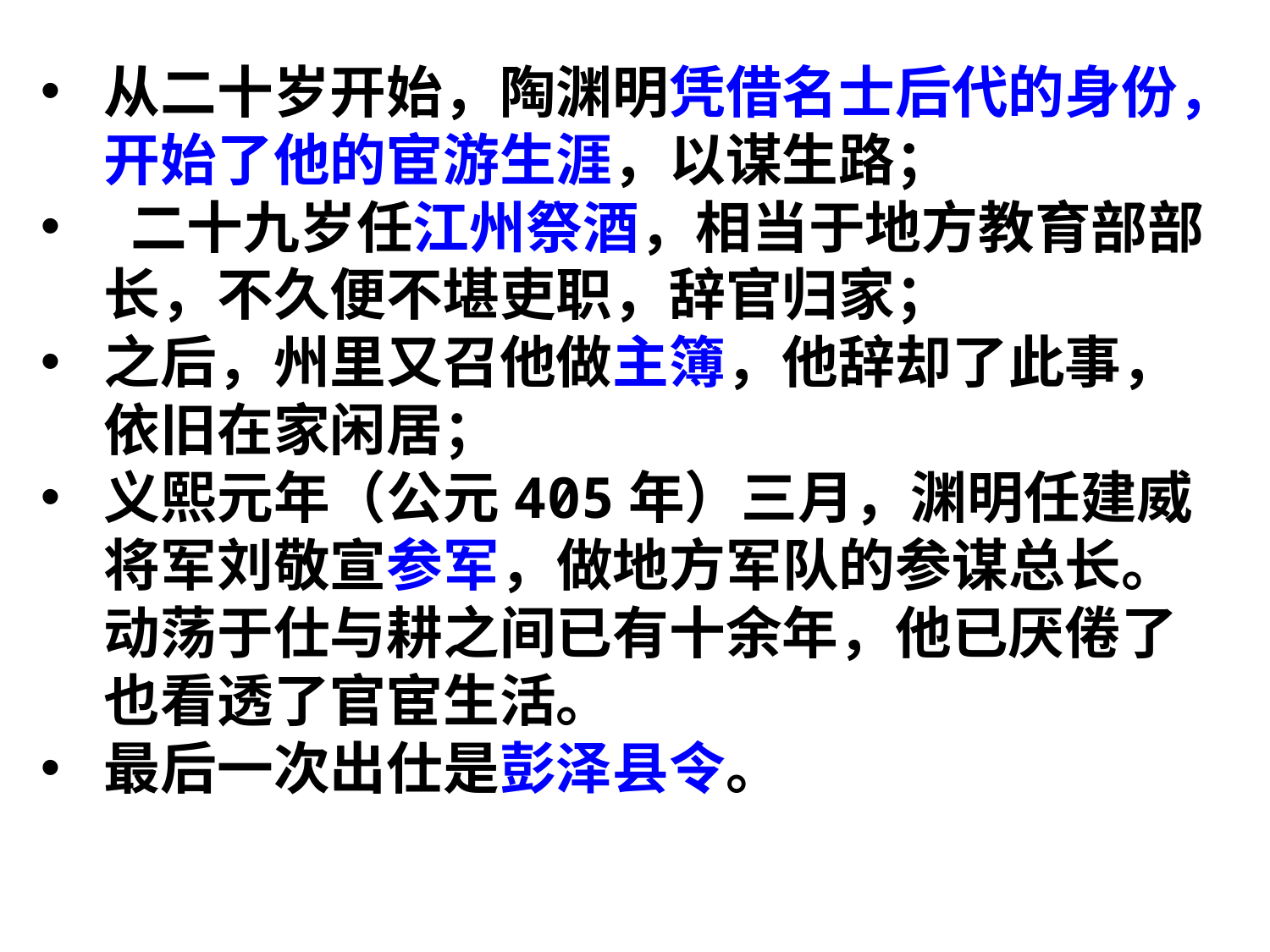

从二十岁开始，陶渊明凭借名士后代的身份，开始了他的宦游生涯，以谋生路；
 二十九岁任江州祭酒，相当于地方教育部部长，不久便不堪吏职，辞官归家；
之后，州里又召他做主簿，他辞却了此事，依旧在家闲居；
义熙元年（公元405年）三月，渊明任建威将军刘敬宣参军，做地方军队的参谋总长。动荡于仕与耕之间已有十余年，他已厌倦了也看透了官宦生活。
最后一次出仕是彭泽县令。